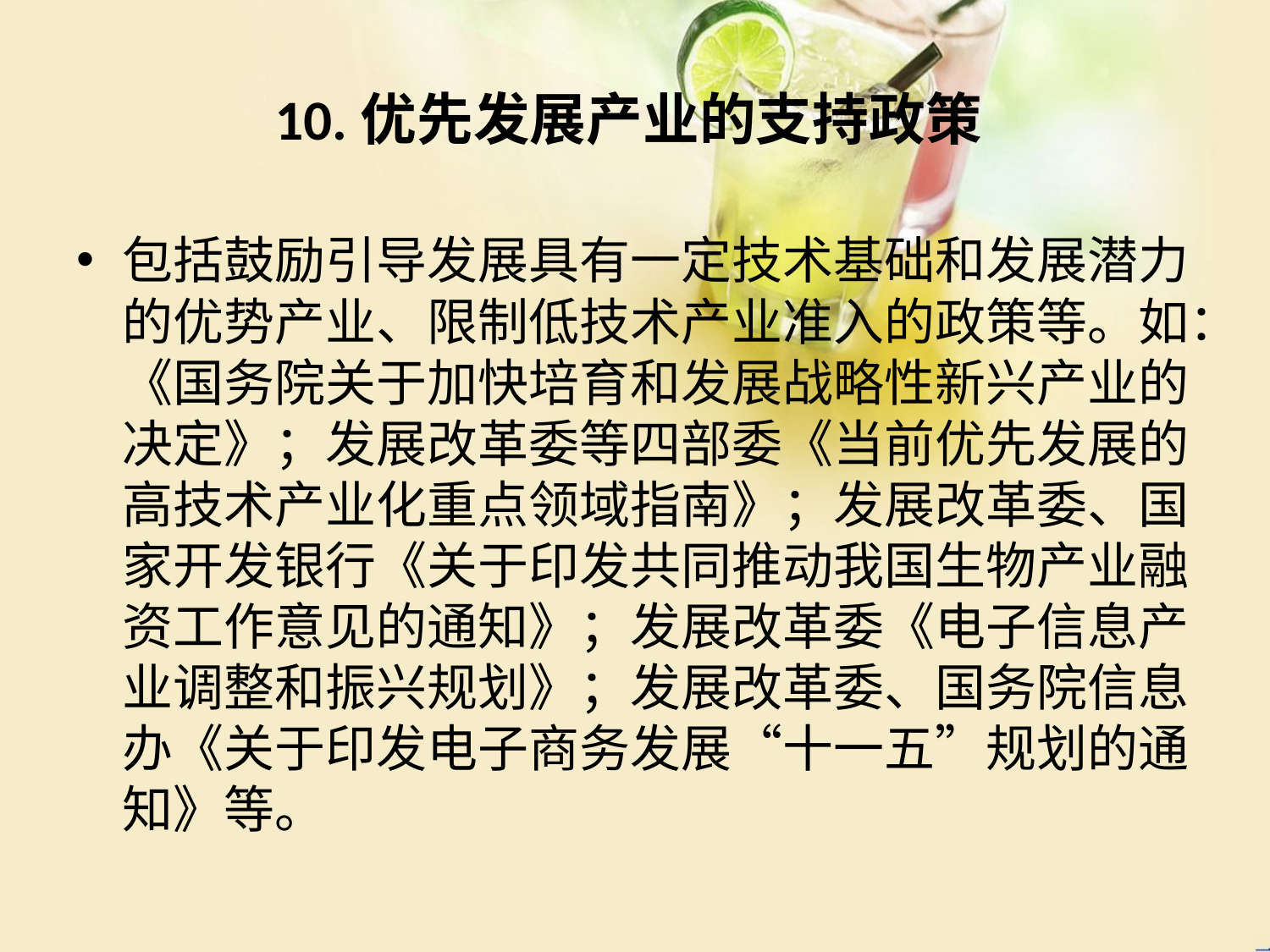

# 10.优先发展产业的支持政策
包括鼓励引导发展具有一定技术基础和发展潜力的优势产业、限制低技术产业准入的政策等。如：《国务院关于加快培育和发展战略性新兴产业的决定》；发展改革委等四部委《当前优先发展的高技术产业化重点领域指南》；发展改革委、国家开发银行《关于印发共同推动我国生物产业融资工作意见的通知》；发展改革委《电子信息产业调整和振兴规划》；发展改革委、国务院信息办《关于印发电子商务发展“十一五”规划的通知》等。